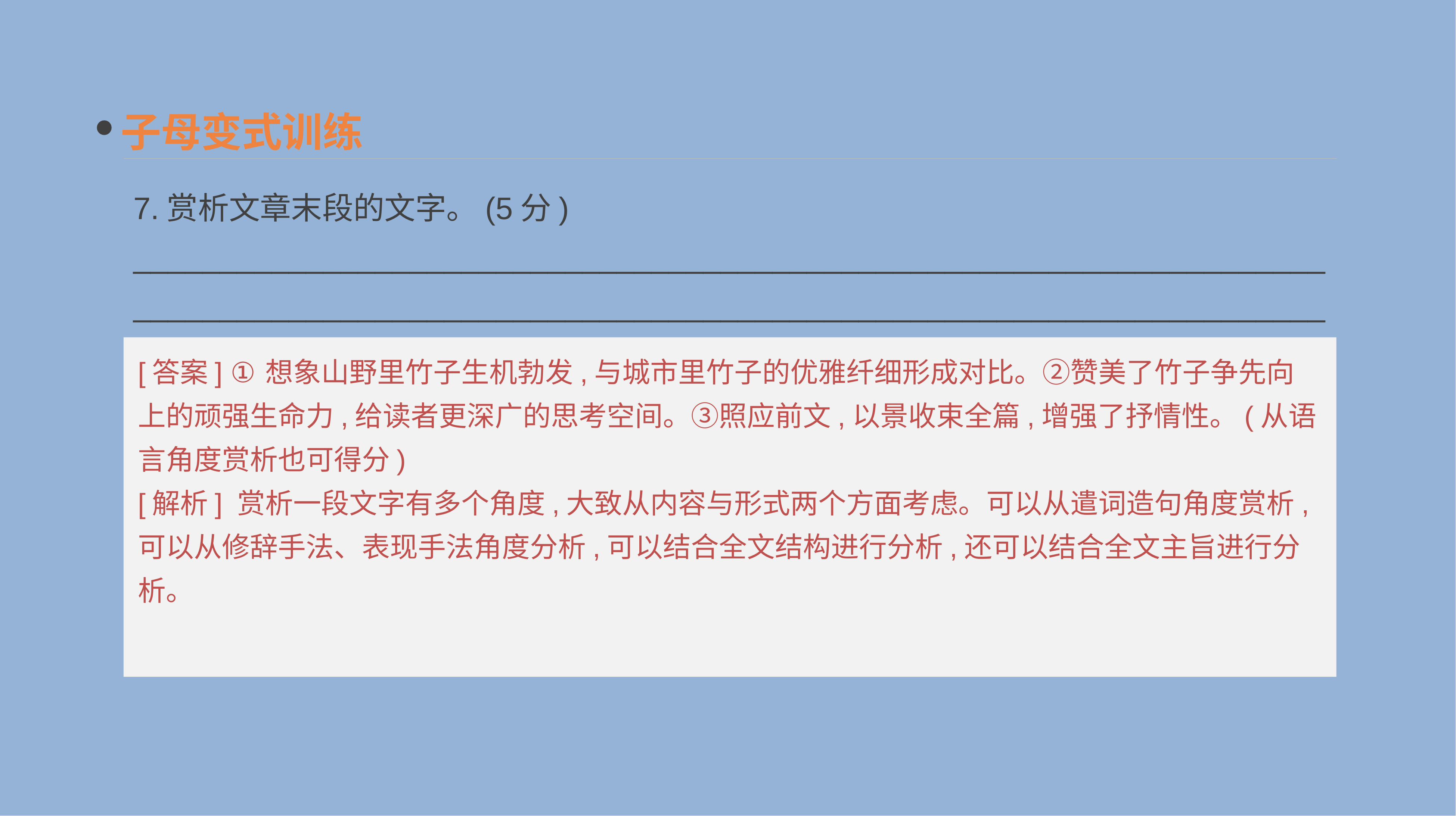

子母变式训练

7.赏析文章末段的文字。(5分)
__________________________________________________________________________________________________________________________________________________________________________

[答案] ①想象山野里竹子生机勃发,与城市里竹子的优雅纤细形成对比。②赞美了竹子争先向上的顽强生命力,给读者更深广的思考空间。③照应前文,以景收束全篇,增强了抒情性。(从语言角度赏析也可得分)
[解析] 赏析一段文字有多个角度,大致从内容与形式两个方面考虑。可以从遣词造句角度赏析,可以从修辞手法、表现手法角度分析,可以结合全文结构进行分析,还可以结合全文主旨进行分析。